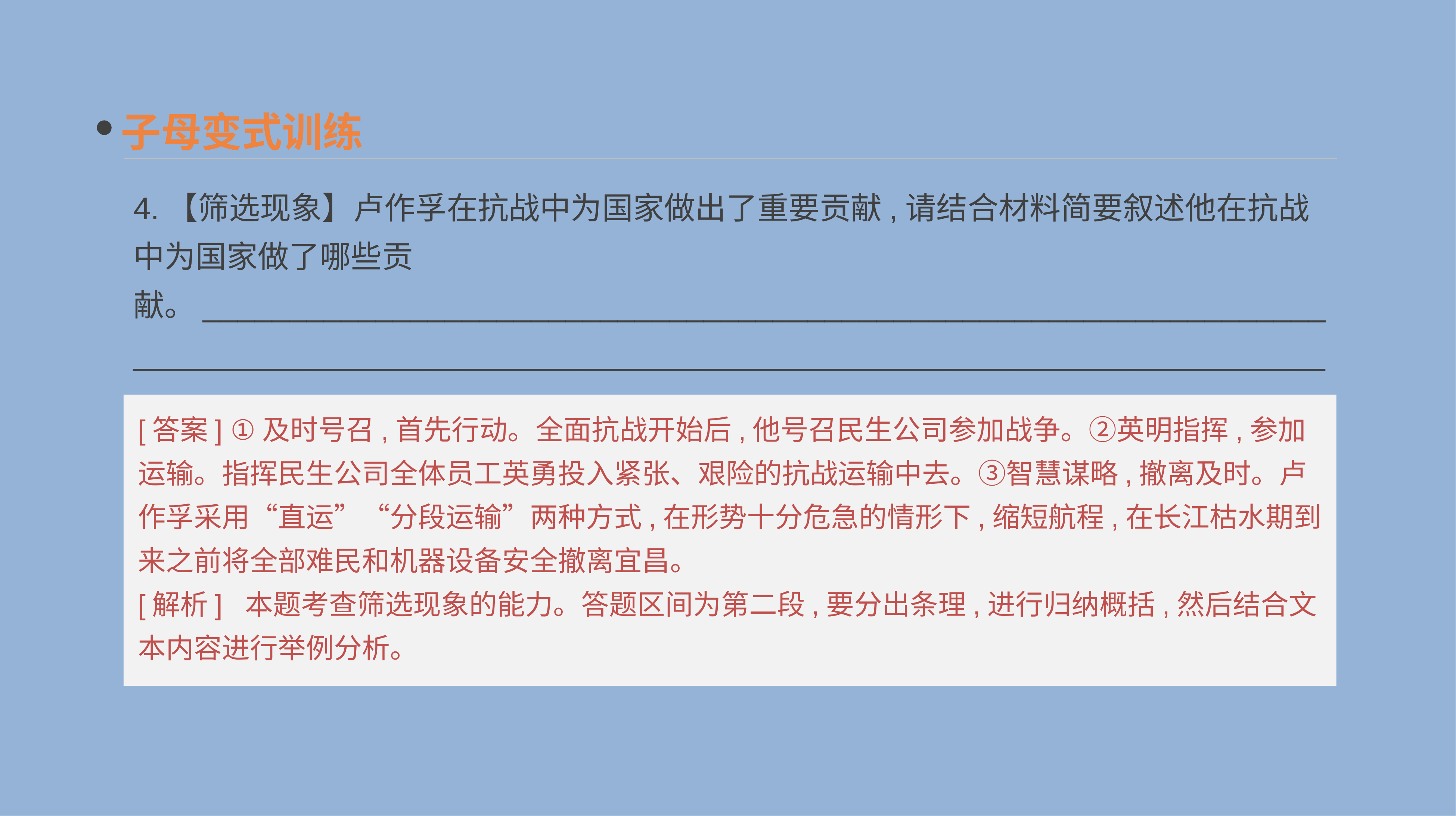

子母变式训练

4.【筛选现象】卢作孚在抗战中为国家做出了重要贡献,请结合材料简要叙述他在抗战中为国家做了哪些贡献。__________________________________________________________________________________________________________________________________________________________________________

[答案] ①及时号召,首先行动。全面抗战开始后,他号召民生公司参加战争。②英明指挥,参加运输。指挥民生公司全体员工英勇投入紧张、艰险的抗战运输中去。③智慧谋略,撤离及时。卢作孚采用“直运”“分段运输”两种方式,在形势十分危急的情形下,缩短航程,在长江枯水期到来之前将全部难民和机器设备安全撤离宜昌。
[解析]  本题考查筛选现象的能力。答题区间为第二段,要分出条理,进行归纳概括,然后结合文本内容进行举例分析。